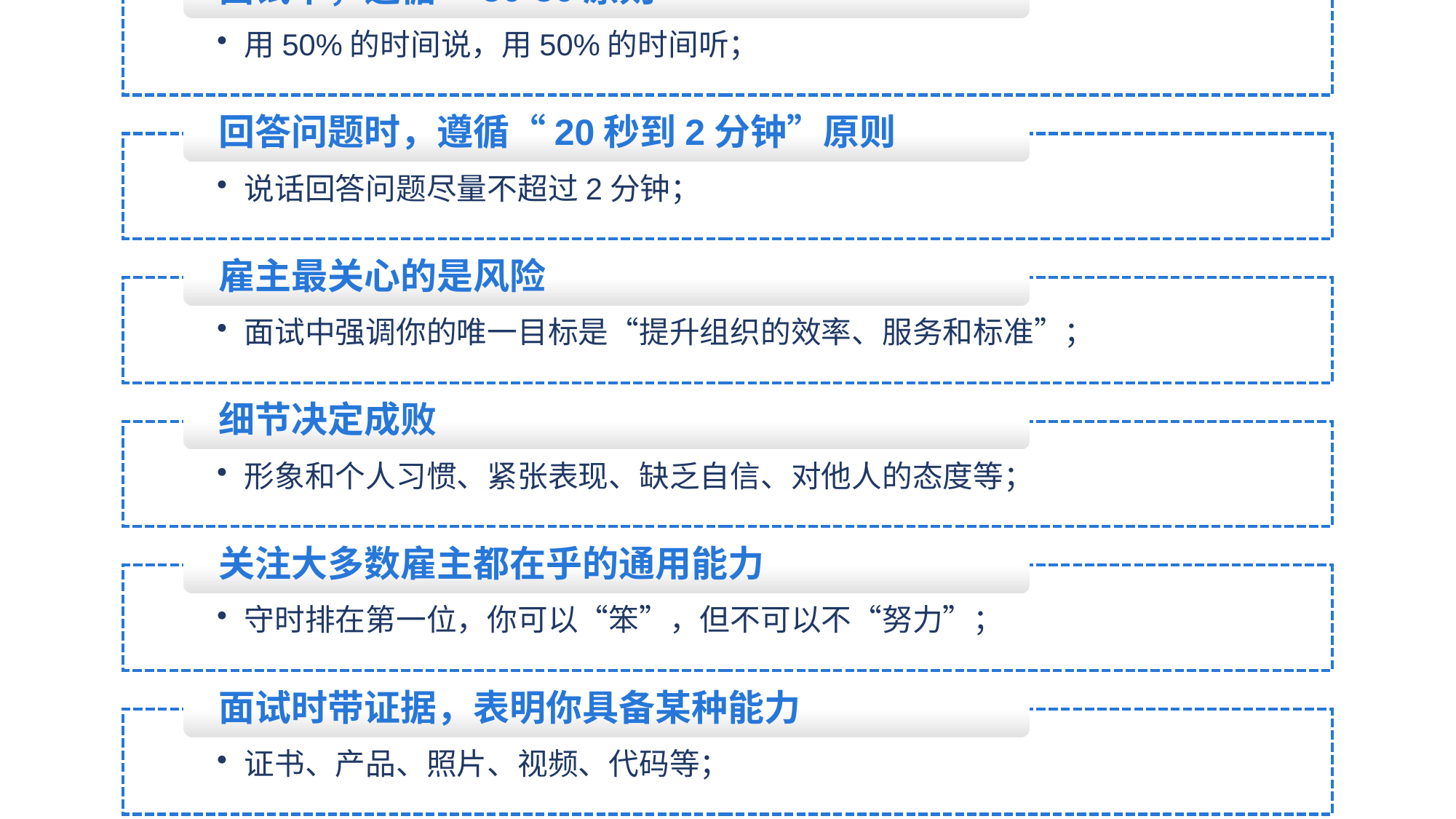

你不能通过一个雇主的态度去推测另一个的态度；
没有“雇主”这回事儿
花费精力尽可能了解对方；
面试前，一定要做功课
控制面试时间长短，如19分钟；
遵守承诺
温和地了解雇主，觉得是你相待的地方，再有信心地推销自己；
面试不过就是一场对话
雇主希望你说的，是没明着问出来的另一个问题的答案；
他们会问的问题，和你能问的问题
用50%的时间说，用50%的时间听；
面试中，遵循“50-50原则”
说话回答问题尽量不超过2分钟；
回答问题时，遵循“20秒到2分钟”原则
面试中强调你的唯一目标是“提升组织的效率、服务和标准”；
雇主最关心的是风险
形象和个人习惯、紧张表现、缺乏自信、对他人的态度等；
细节决定成败
守时排在第一位，你可以“笨”，但不可以不“努力”；
关注大多数雇主都在乎的通用能力
证书、产品、照片、视频、代码等；
面试时带证据，表明你具备某种能力
表达你对同盟军里所有成员的尊重；
即使前任雇主很糟糕，也不要在面试中贬损他们
了解过去是为了预测你将来的行为；
雇主不在乎你的过去
越是从过去移向将来，对你越有利；
留心面试官问题的时间框架
我能得到工作吗？什么时候能得到最终消息？最晚什么时候答复？我能联系您吗？其他人会对我感兴趣吗？（第一个问题否定再提出）
结束面试前，通常你要问五个问题
大多数求职者会忽略这个问题，感谢信不必太长，表达清楚即可；
写感谢信的重要性